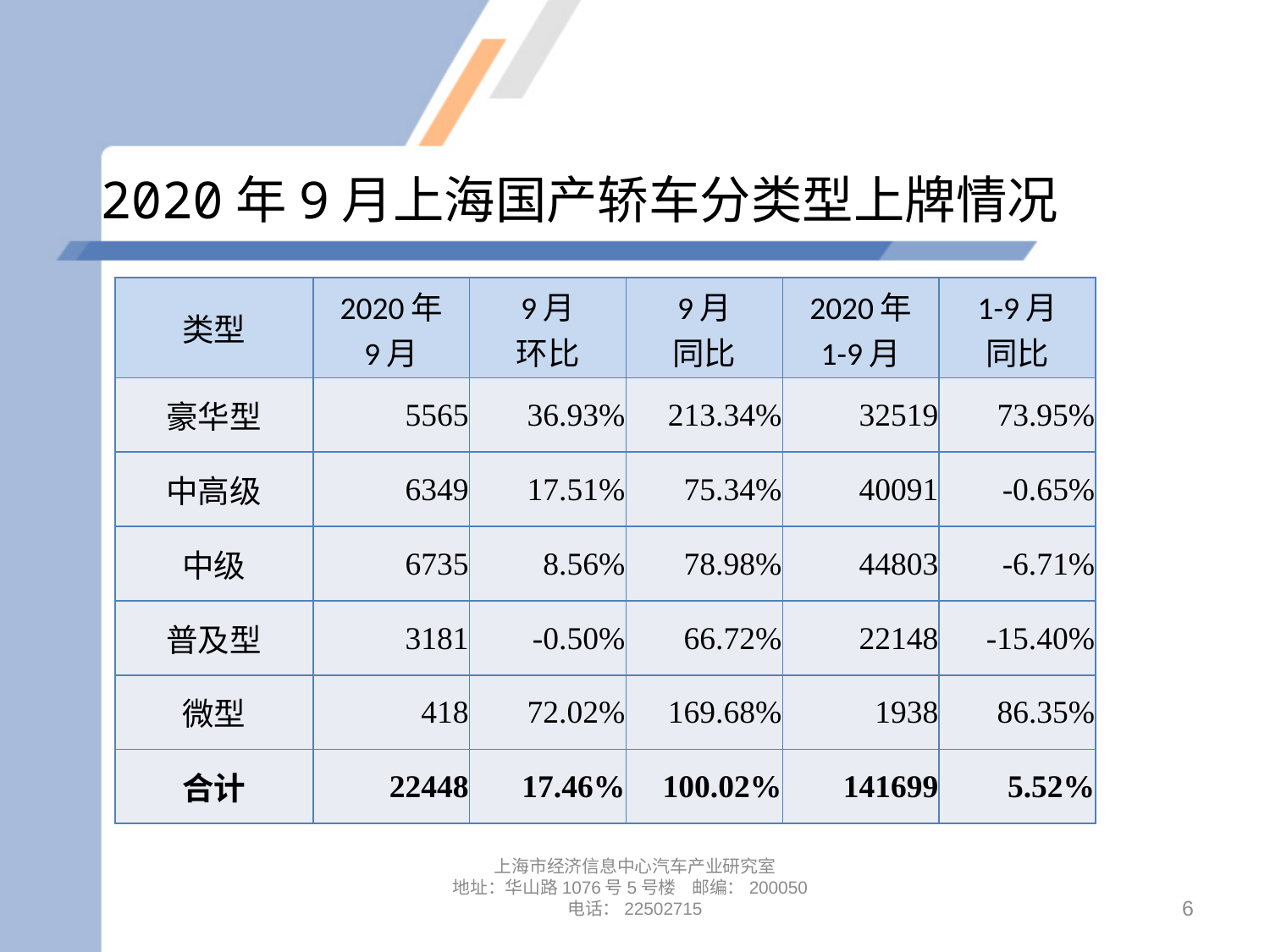

# 2020年9月上海国产轿车分类型上牌情况
| 类型 | 2020年 9月 | 9月 环比 | 9月 同比 | 2020年 1-9月 | 1-9月 同比 |
| --- | --- | --- | --- | --- | --- |
| 豪华型 | 5565 | 36.93% | 213.34% | 32519 | 73.95% |
| 中高级 | 6349 | 17.51% | 75.34% | 40091 | -0.65% |
| 中级 | 6735 | 8.56% | 78.98% | 44803 | -6.71% |
| 普及型 | 3181 | -0.50% | 66.72% | 22148 | -15.40% |
| 微型 | 418 | 72.02% | 169.68% | 1938 | 86.35% |
| 合计 | 22448 | 17.46% | 100.02% | 141699 | 5.52% |
上海市经济信息中心汽车产业研究室
地址：华山路1076号5号楼    邮编：200050
电话：22502715

6